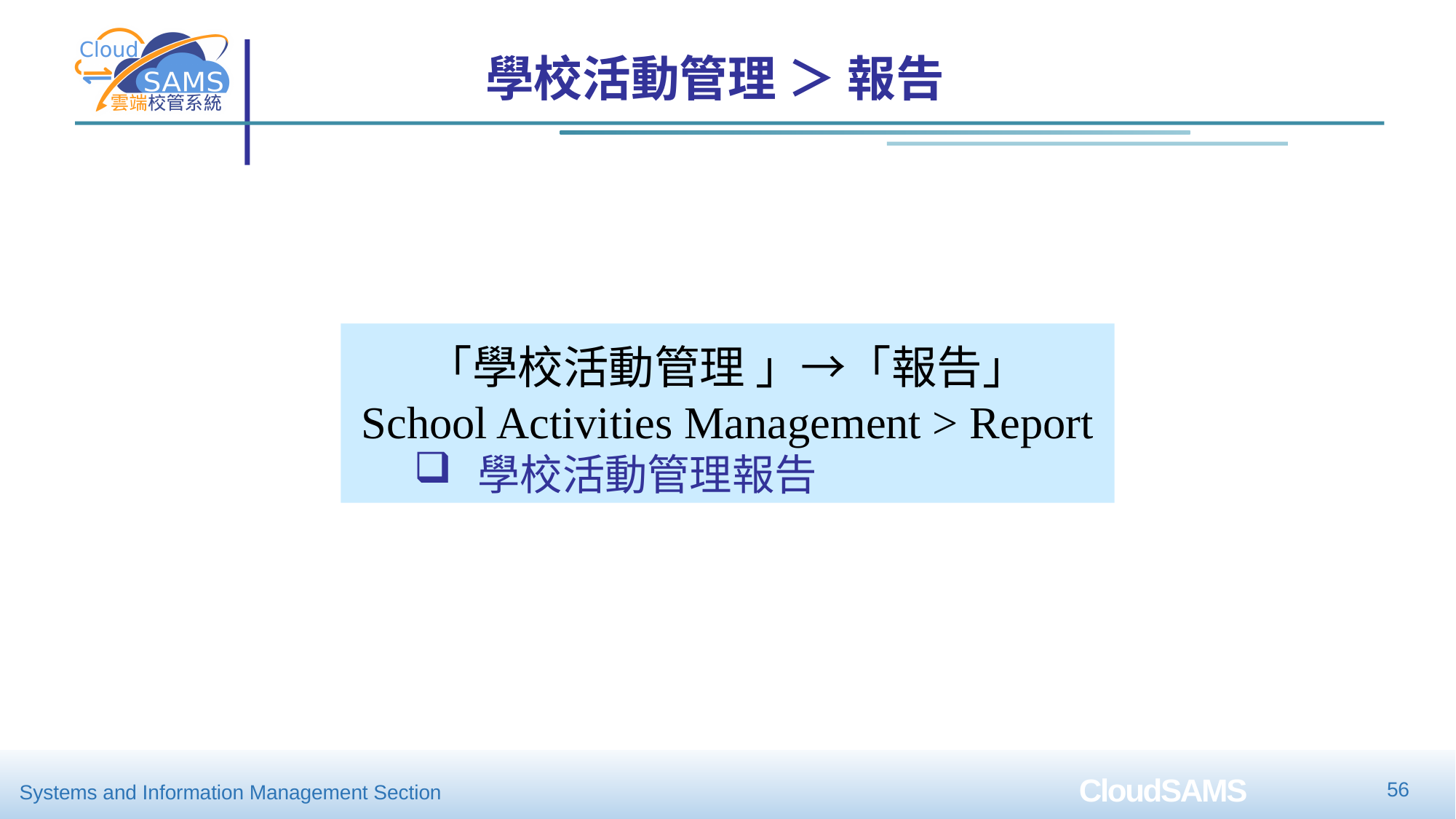

學校活動管理 ＞ 報告
「學校活動管理 」→「報告」
School Activities Management > Report
學校活動管理報告
56